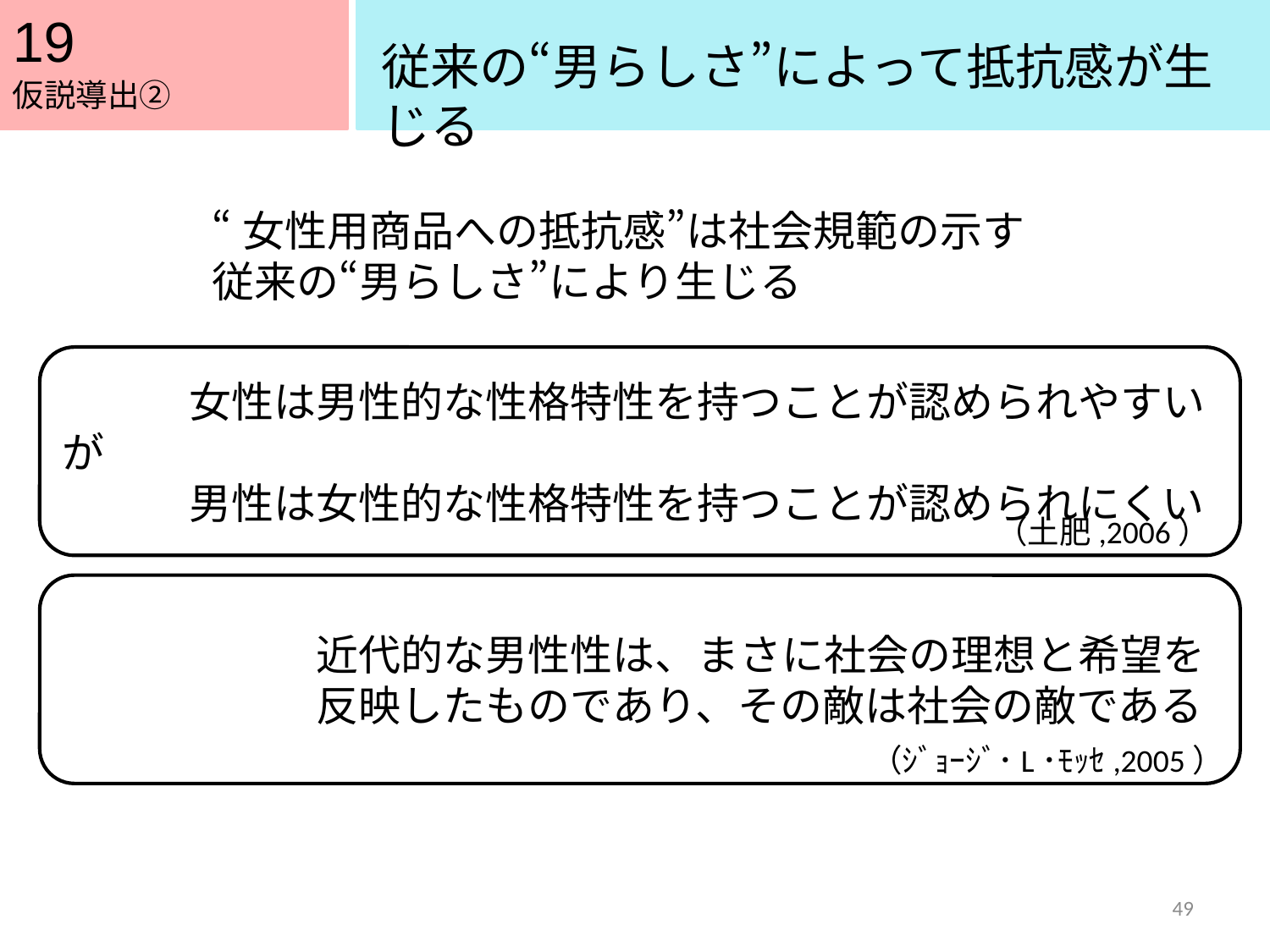

19

従来の“男らしさ”によって抵抗感が生じる
仮説導出②
“女性用商品への抵抗感”は社会規範の示す
従来の“男らしさ”により生じる
　　　　女性は男性的な性格特性を持つことが認められやすいが
　　　男性は女性的な性格特性を持つことが認められにくい
（土肥,2006）
　　　　　　　　近代的な男性性は、まさに社会の理想と希望を
　　　　　　反映したものであり、その敵は社会の敵である
（ｼﾞｮｰｼﾞ･L･ﾓｯｾ,2005）
49